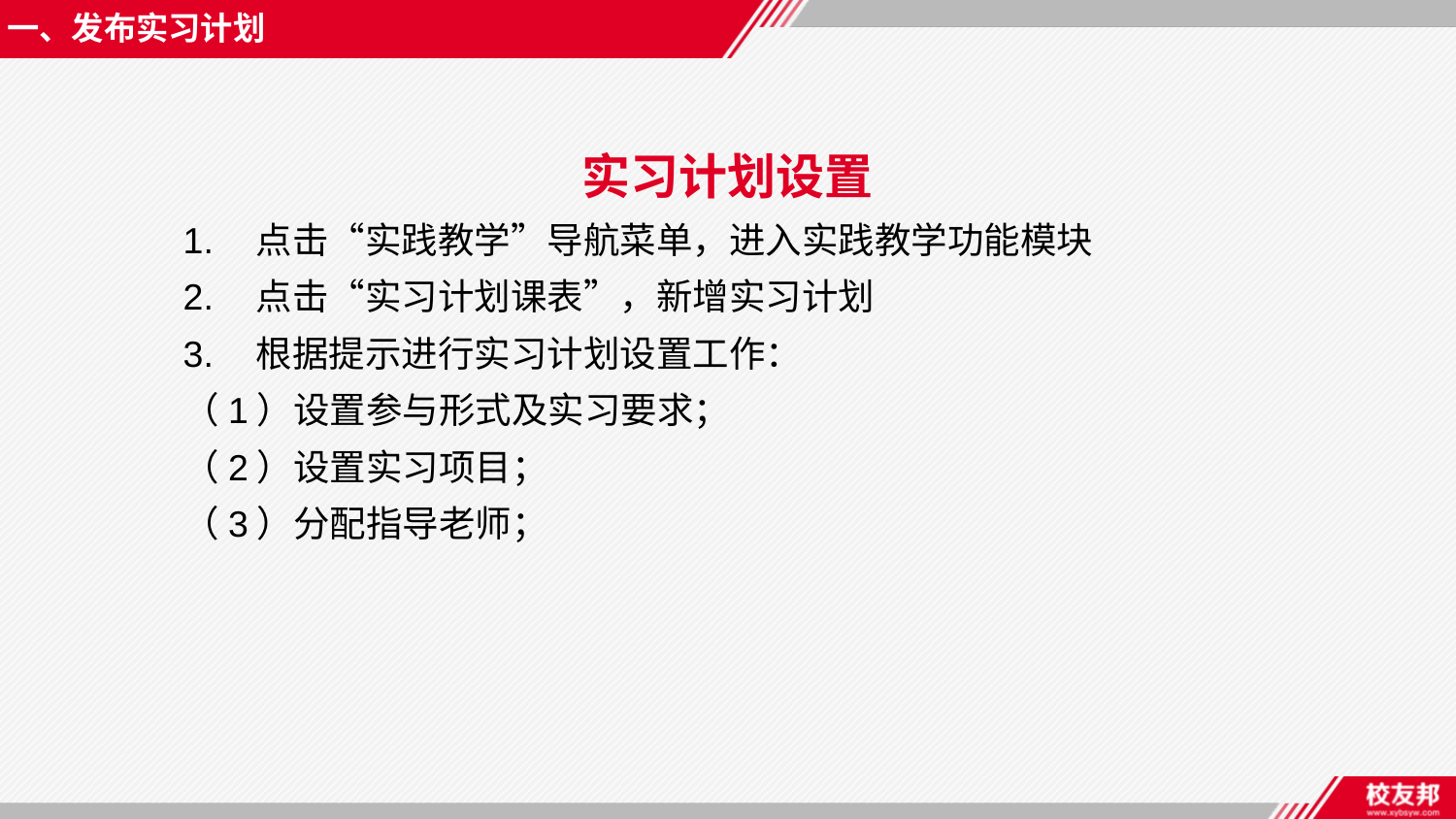

一、发布实习计划
实习计划设置
点击“实践教学”导航菜单，进入实践教学功能模块
点击“实习计划课表”，新增实习计划
根据提示进行实习计划设置工作：
（1）设置参与形式及实习要求；
（2）设置实习项目；
（3）分配指导老师；